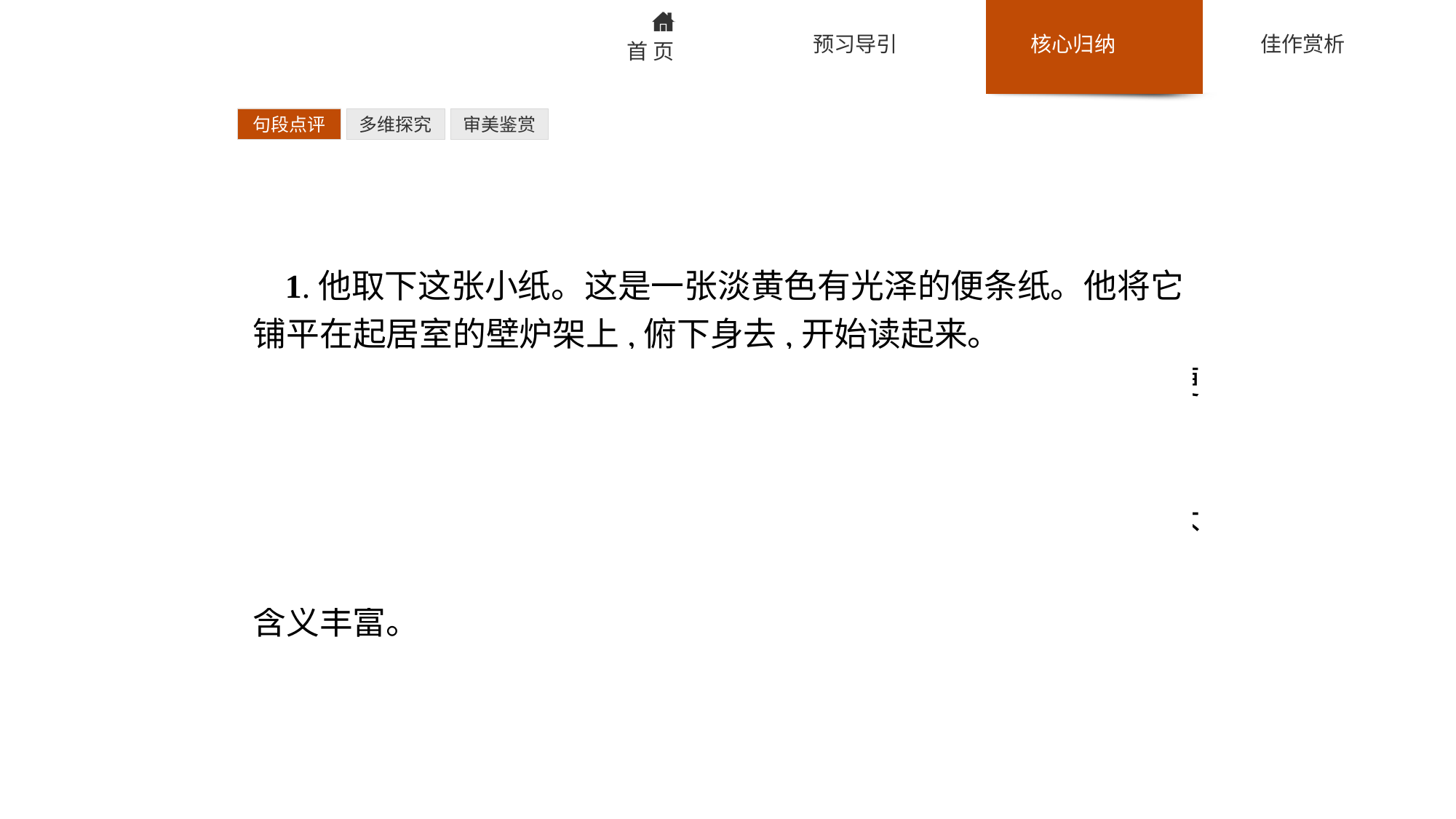

句段点评
多维探究
审美鉴赏
1.他取下这张小纸。这是一张淡黄色有光泽的便条纸。他将它铺平在起居室的壁炉架上,俯下身去,开始读起来。
点评:本文截取了生活的一个横断面,以这“淡黄色有光泽的便条纸”为小切口,引出主人公两年刻骨铭心经历的回忆。原本杂乱的回忆,通过这张“淡黄色有光泽的便条纸”记录的各种电话号码联系起来,巧妙地将人生变迁的喜乐悲愁维系在一起,杂而不乱,承载起表达主题的任务。小切口,做出大文章。情节简单,却含义丰富。